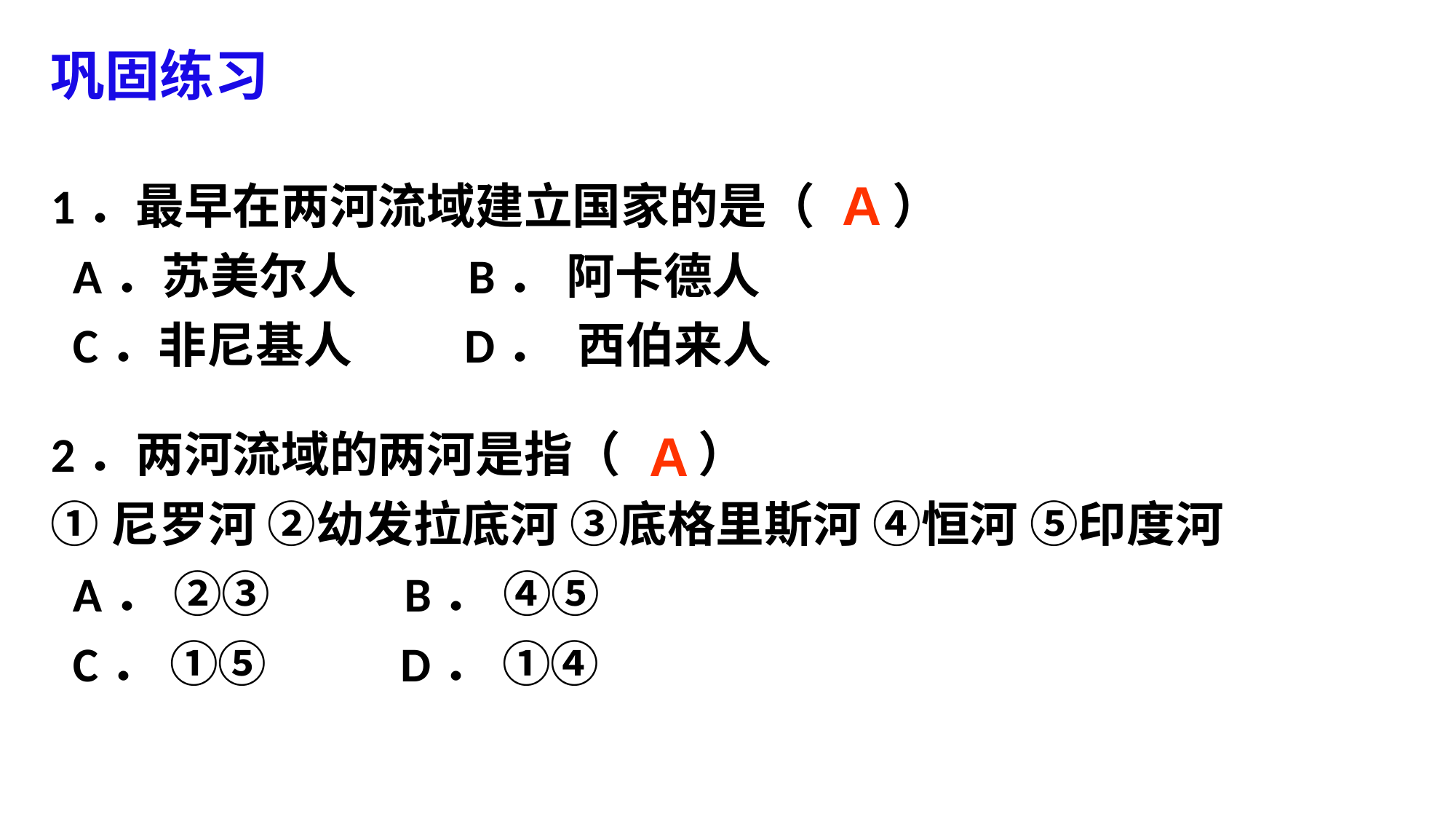

巩固练习
1．最早在两河流域建立国家的是（       ）
  A．苏美尔人         B． 阿卡德人
  C．非尼基人         D．  西伯来人

2．两河流域的两河是指（       ）
①尼罗河 ②幼发拉底河 ③底格里斯河 ④恒河 ⑤印度河
  A． ②③           B． ④⑤
  C． ①⑤           D． ①④

A
A